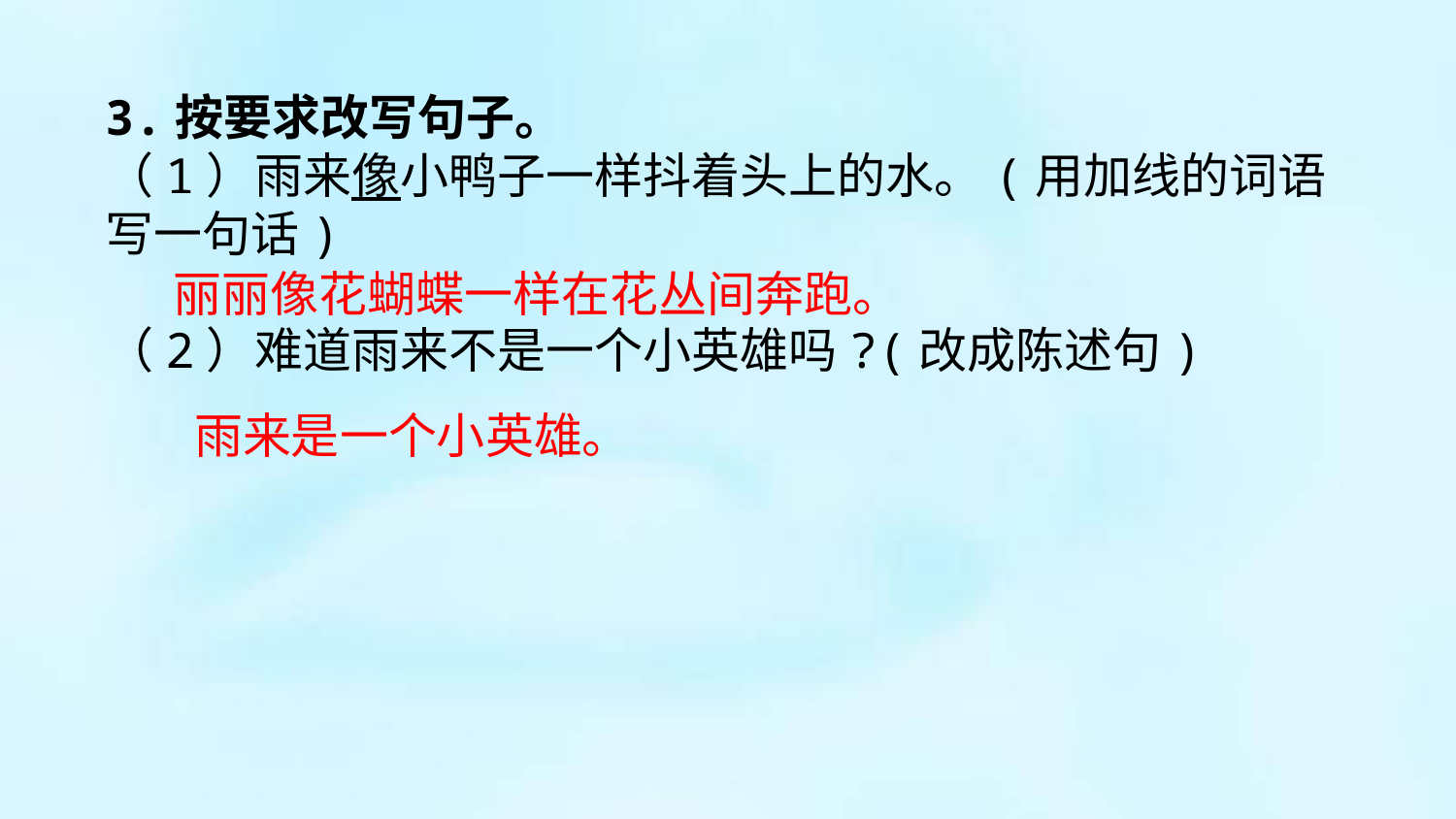

3.按要求改写句子。
（1）雨来像小鸭子一样抖着头上的水。(用加线的词语写一句话)

（2）难道雨来不是一个小英雄吗?(改成陈述句)

丽丽像花蝴蝶一样在花丛间奔跑。
雨来是一个小英雄。